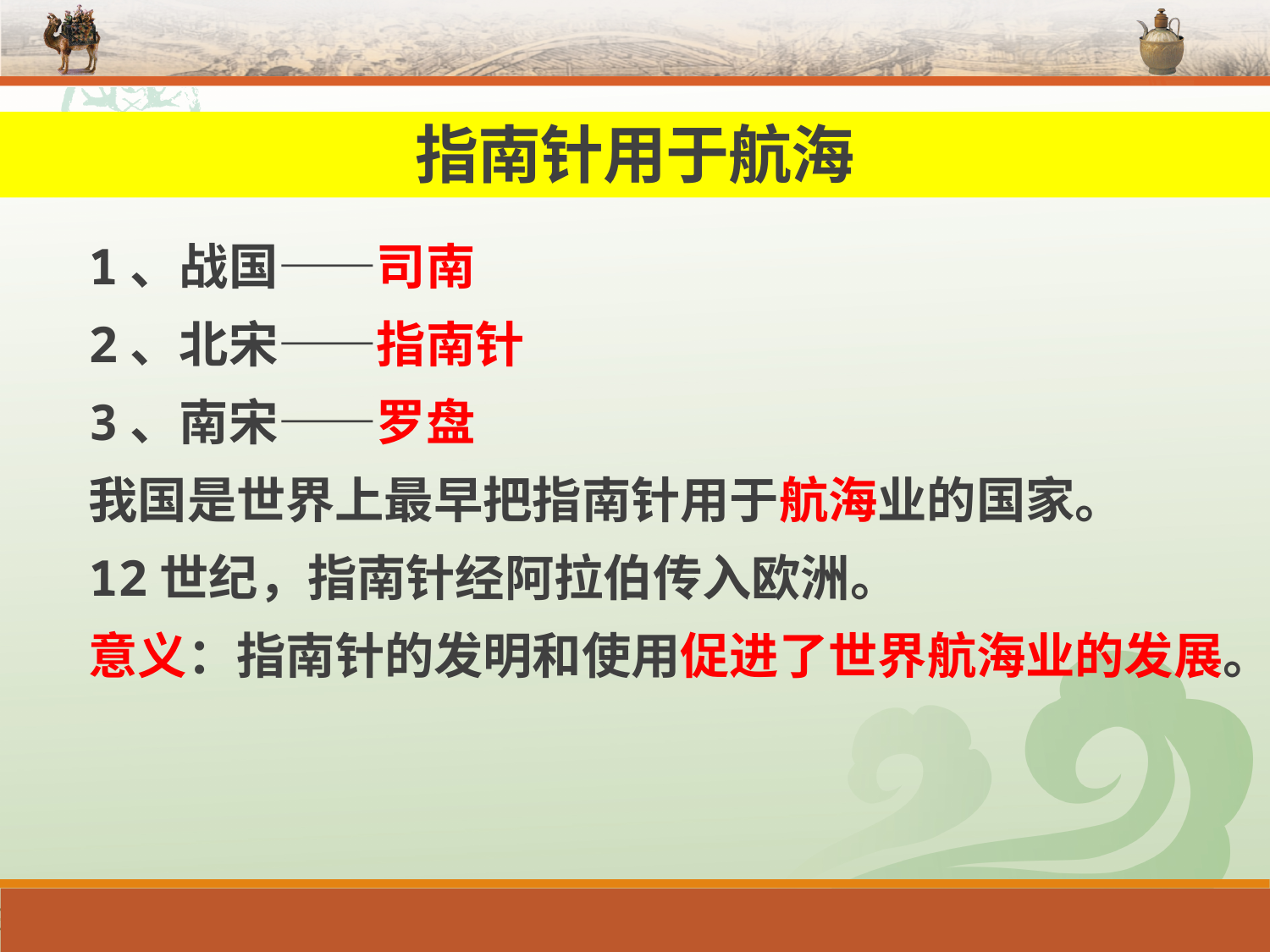

指南针用于航海
1、战国——司南
2、北宋——指南针
3、南宋——罗盘
我国是世界上最早把指南针用于航海业的国家。
12世纪，指南针经阿拉伯传入欧洲。
意义：指南针的发明和使用促进了世界航海业的发展。